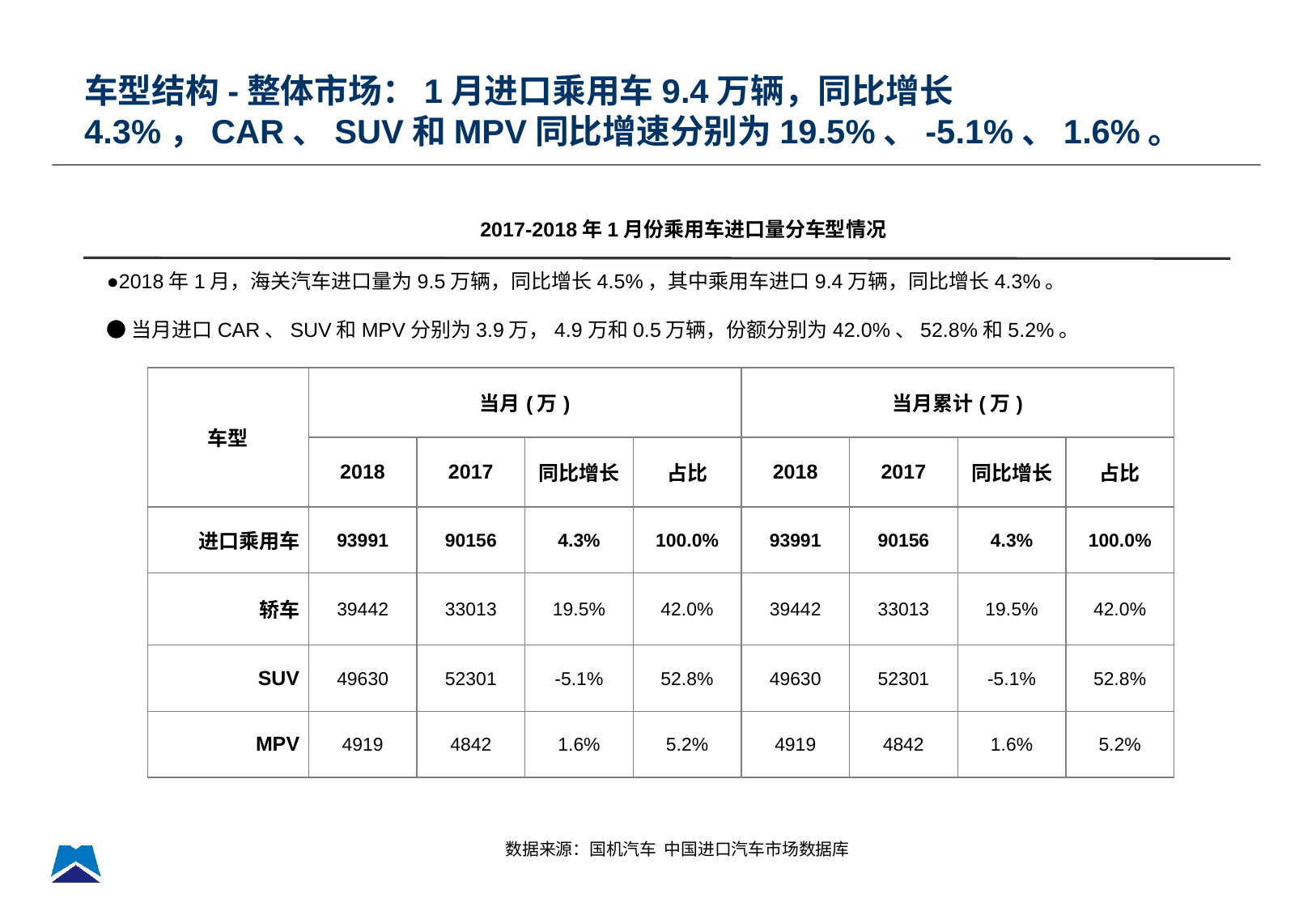

车型结构-整体市场：1月进口乘用车9.4万辆，同比增长4.3%，CAR、SUV和MPV同比增速分别为19.5%、-5.1%、1.6%。
2017-2018年1月份乘用车进口量分车型情况

●2018年1月，海关汽车进口量为9.5万辆，同比增长4.5%，其中乘用车进口9.4万辆，同比增长4.3%。

●当月进口CAR、SUV和MPV分别为3.9万，4.9万和0.5万辆，份额分别为42.0%、52.8%和5.2%。
| 车型 | 当月(万) |  |  |  | 当月累计(万) |  |  |  |
| --- | --- | --- | --- | --- | --- | --- | --- | --- |
|  | 2018 | 2017 | 同比增长 | 占比 | 2018 | 2017 | 同比增长 | 占比 |
| 进口乘用车 | 93991 | 90156 | 4.3% | 100.0% | 93991 | 90156 | 4.3% | 100.0% |
| 轿车 | 39442 | 33013 | 19.5% | 42.0% | 39442 | 33013 | 19.5% | 42.0% |
| SUV | 49630 | 52301 | -5.1% | 52.8% | 49630 | 52301 | -5.1% | 52.8% |
| MPV | 4919 | 4842 | 1.6% | 5.2% | 4919 | 4842 | 1.6% | 5.2% |
数据来源：国机汽车  中国进口汽车市场数据库